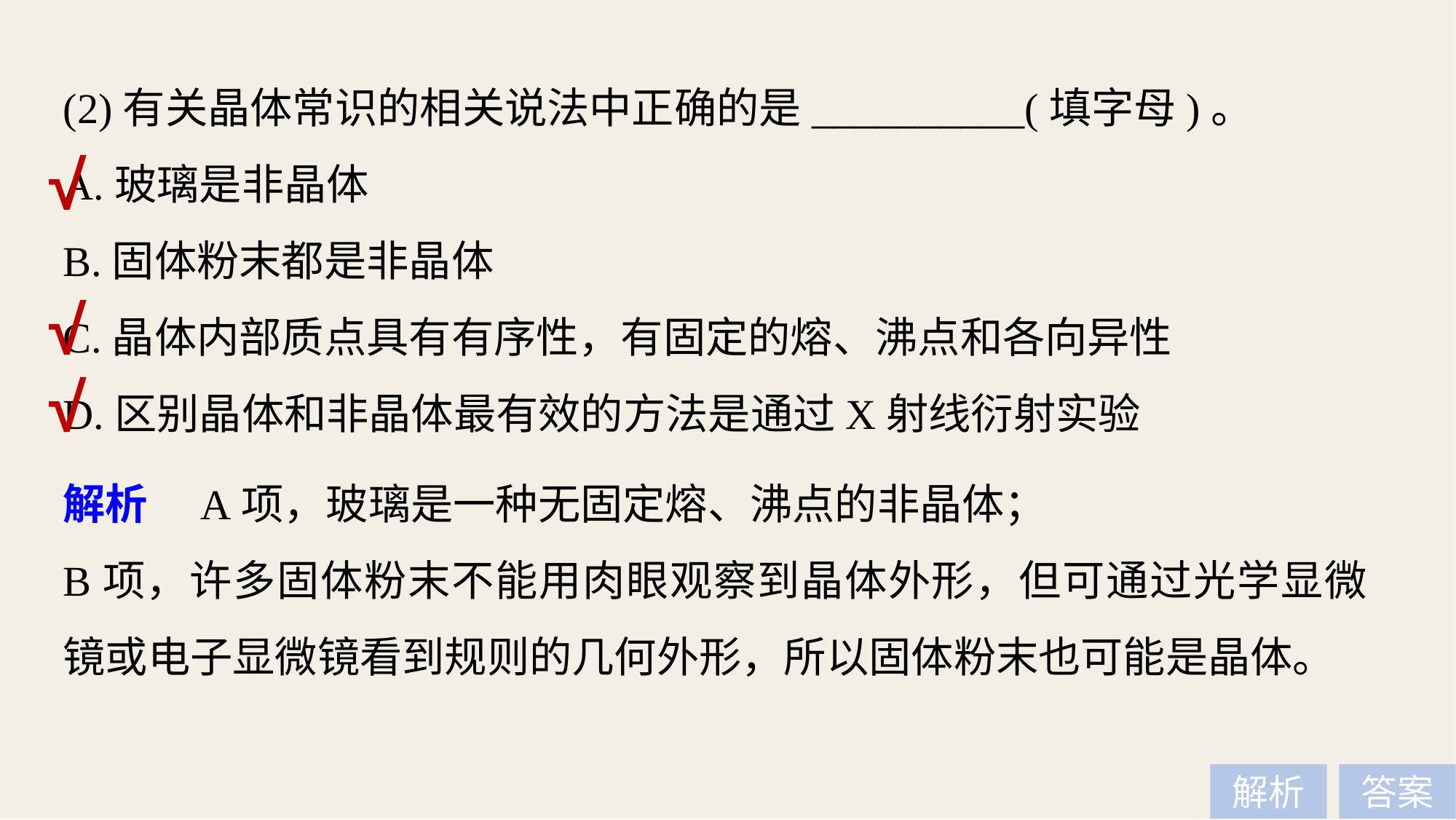

(2)有关晶体常识的相关说法中正确的是__________(填字母)。
A.玻璃是非晶体
B.固体粉末都是非晶体
C.晶体内部质点具有有序性，有固定的熔、沸点和各向异性
D.区别晶体和非晶体最有效的方法是通过X­射线衍射实验
√
√
√
解析　A项，玻璃是一种无固定熔、沸点的非晶体；
B项，许多固体粉末不能用肉眼观察到晶体外形，但可通过光学显微镜或电子显微镜看到规则的几何外形，所以固体粉末也可能是晶体。
解析
答案